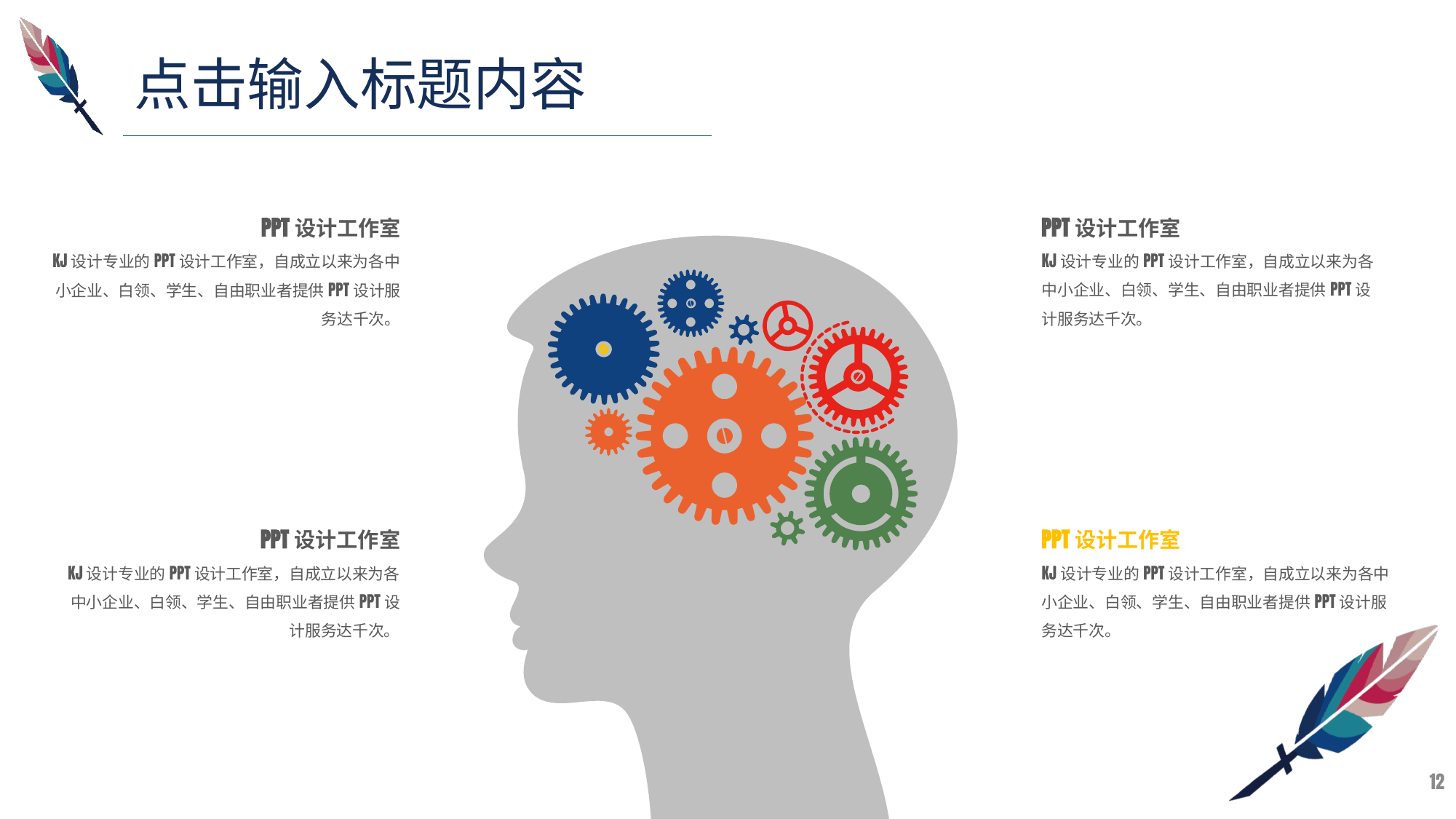

点击输入标题内容
PPT设计工作室
KJ设计专业的PPT设计工作室，自成立以来为各中小企业、白领、学生、自由职业者提供PPT设计服务达千次。
PPT设计工作室
KJ设计专业的PPT设计工作室，自成立以来为各中小企业、白领、学生、自由职业者提供PPT设计服务达千次。

PPT设计工作室
KJ设计专业的PPT设计工作室，自成立以来为各中小企业、白领、学生、自由职业者提供PPT设计服务达千次。
PPT设计工作室
KJ设计专业的PPT设计工作室，自成立以来为各中小企业、白领、学生、自由职业者提供PPT设计服务达千次。
12